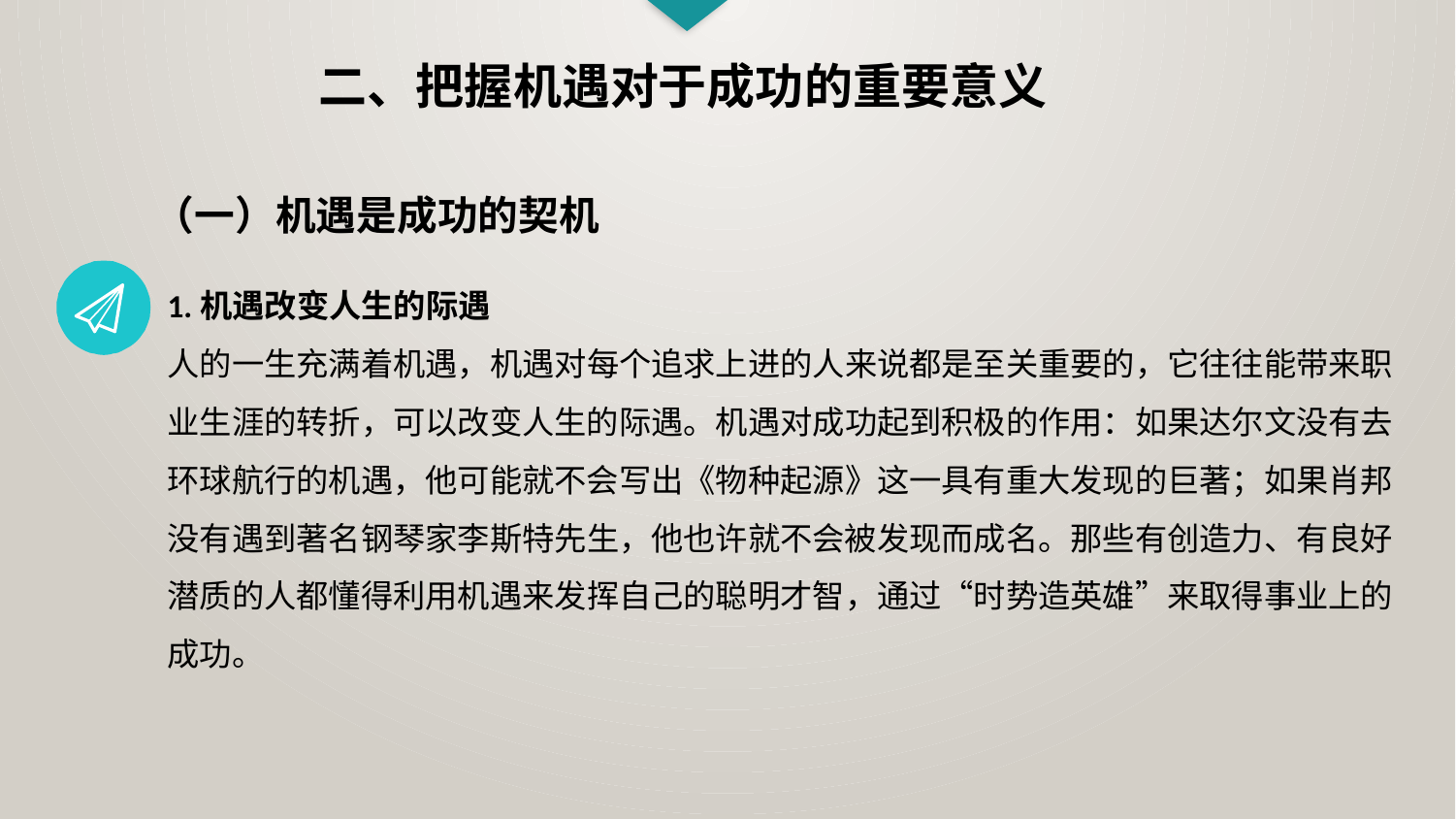

二、把握机遇对于成功的重要意义
（一）机遇是成功的契机
1.机遇改变人生的际遇
人的一生充满着机遇，机遇对每个追求上进的人来说都是至关重要的，它往往能带来职业生涯的转折，可以改变人生的际遇。机遇对成功起到积极的作用：如果达尔文没有去环球航行的机遇，他可能就不会写出《物种起源》这一具有重大发现的巨著；如果肖邦没有遇到著名钢琴家李斯特先生，他也许就不会被发现而成名。那些有创造力、有良好潜质的人都懂得利用机遇来发挥自己的聪明才智，通过“时势造英雄”来取得事业上的成功。

71